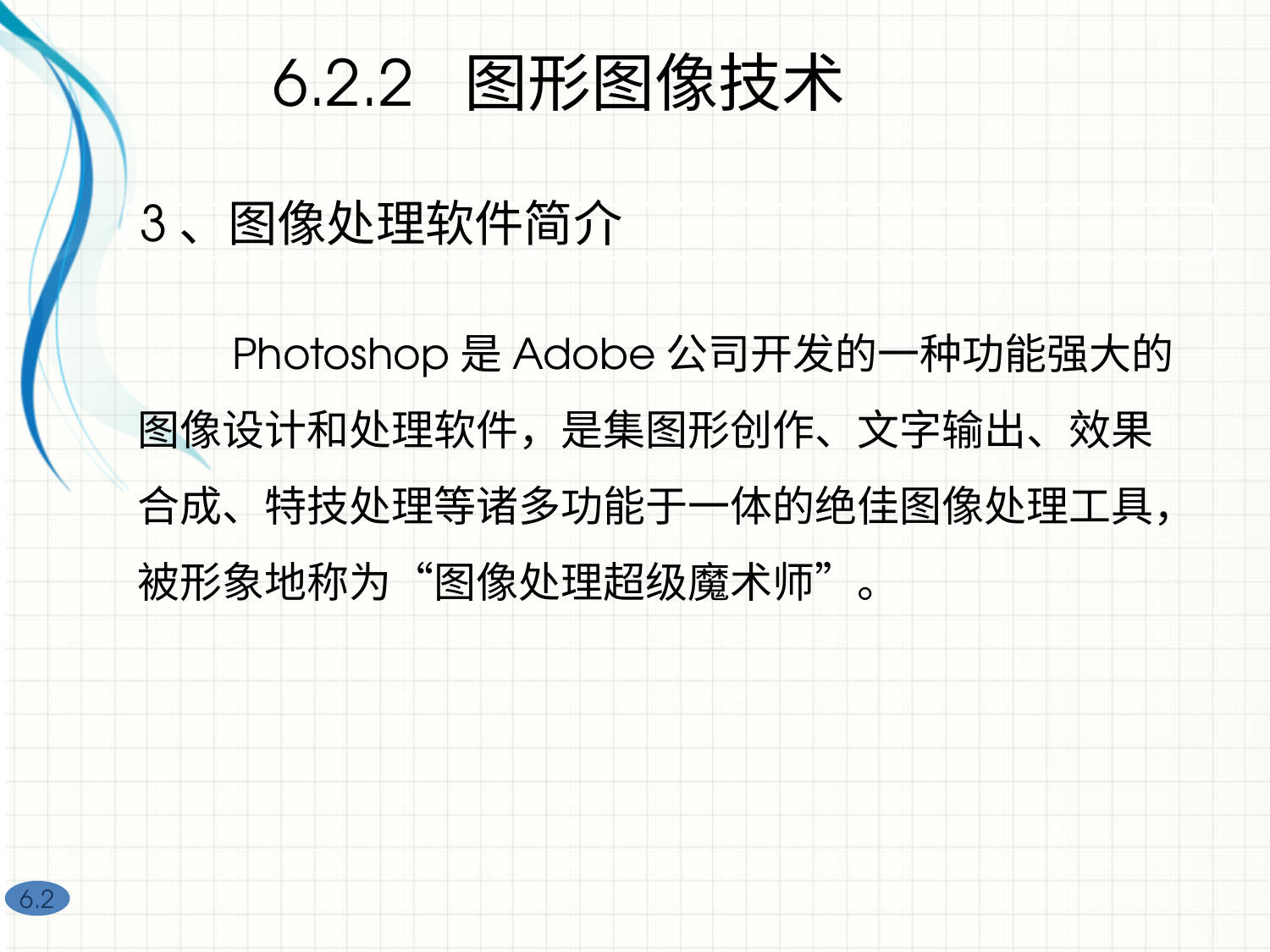

6.2.2  图形图像技术
3、图像处理软件简介

　　Photoshop是Adobe公司开发的一种功能强大的图像设计和处理软件，是集图形创作、文字输出、效果合成、特技处理等诸多功能于一体的绝佳图像处理工具，被形象地称为“图像处理超级魔术师”。